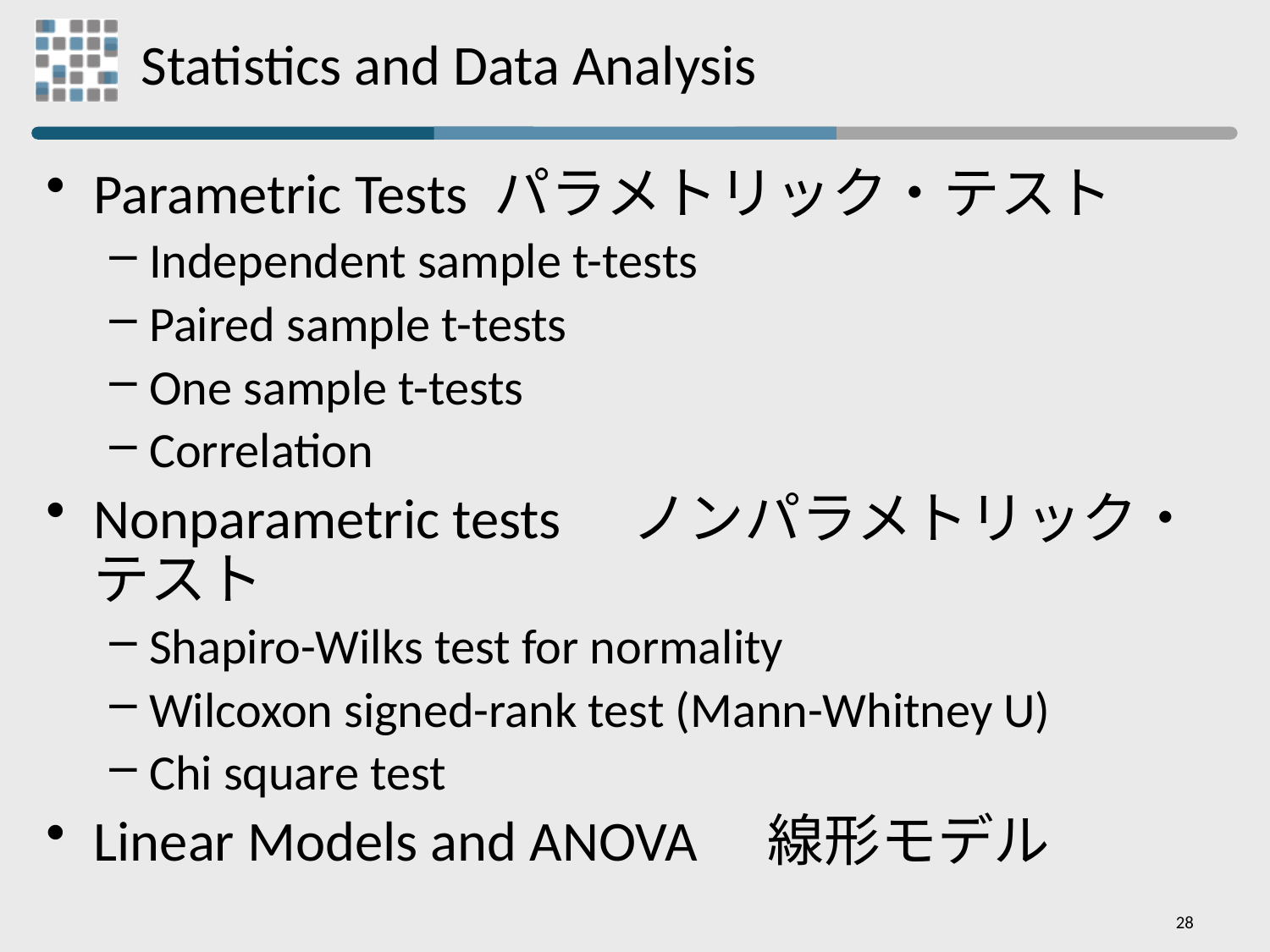

# Statistics and Data Analysis
Parametric Tests パラメトリック・テスト
Independent sample t-tests
Paired sample t-tests
One sample t-tests
Correlation
Nonparametric tests　ノンパラメトリック・テスト
Shapiro-Wilks test for normality
Wilcoxon signed-rank test (Mann-Whitney U)
Chi square test
Linear Models and ANOVA　線形モデル
28